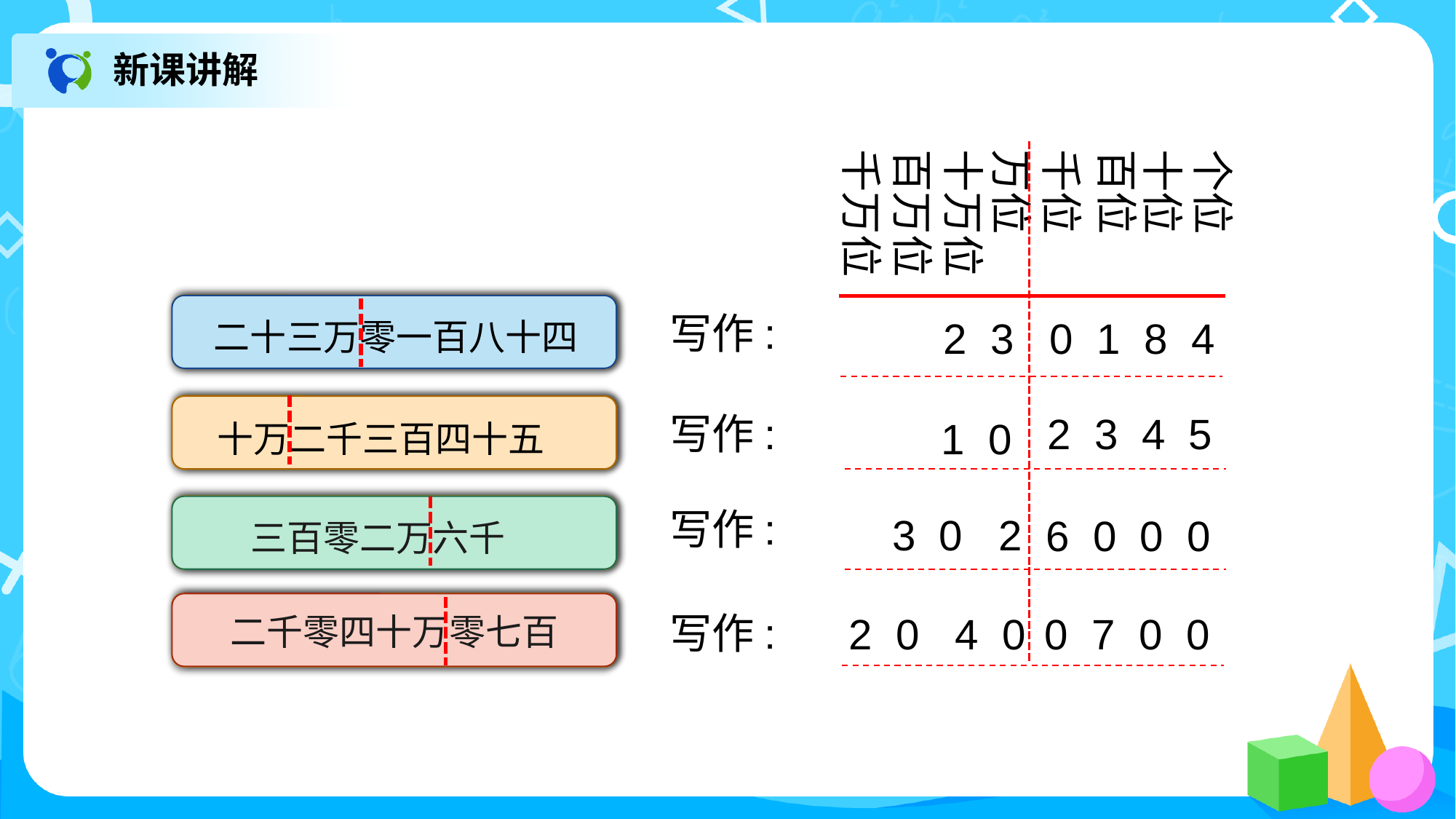

新课讲解
千万位
十万位
百万位
万位
千位
百位
十位
个位
二十三万零一百八十四

写作:
2  3   0  1  8  4
十万二千三百四十五

写作:
2  3  4  5
1  0
三百零二万六千

写作:
3  0   2
6  0  0  0
二千零四十万零七百

写作:
0  7  0  0
2  0   4  0